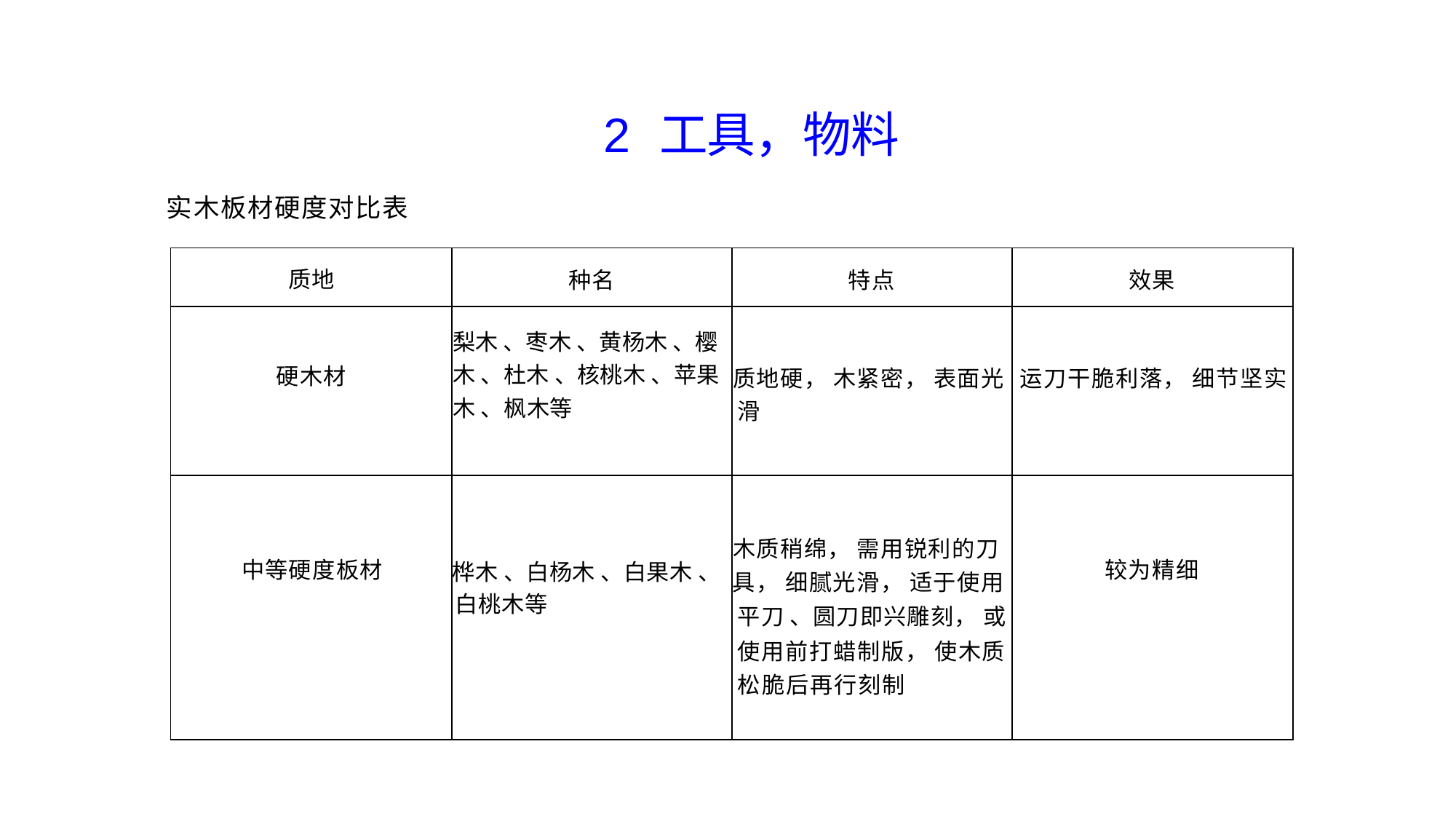

2 工具，物料

实木板材硬度对比表
| 质地 | 种名 | 特点 | 效果 |
| --- | --- | --- | --- |
| 硬木材 | 梨木 、枣木 、黄杨木 、樱 木 、杜木 、核桃木 、苹果 木 、枫木等 | 质地硬， 木紧密， 表面光 滑 | 运刀干脆利落， 细节坚实 |
| 中等硬度板材 | 桦木 、白杨木 、白果木 、 白桃木等 | 木质稍绵， 需用锐利的刀 具， 细腻光滑， 适于使用 平刀 、圆刀即兴雕刻， 或 使用前打蜡制版， 使木质 松脆后再行刻制 | 较为精细 |